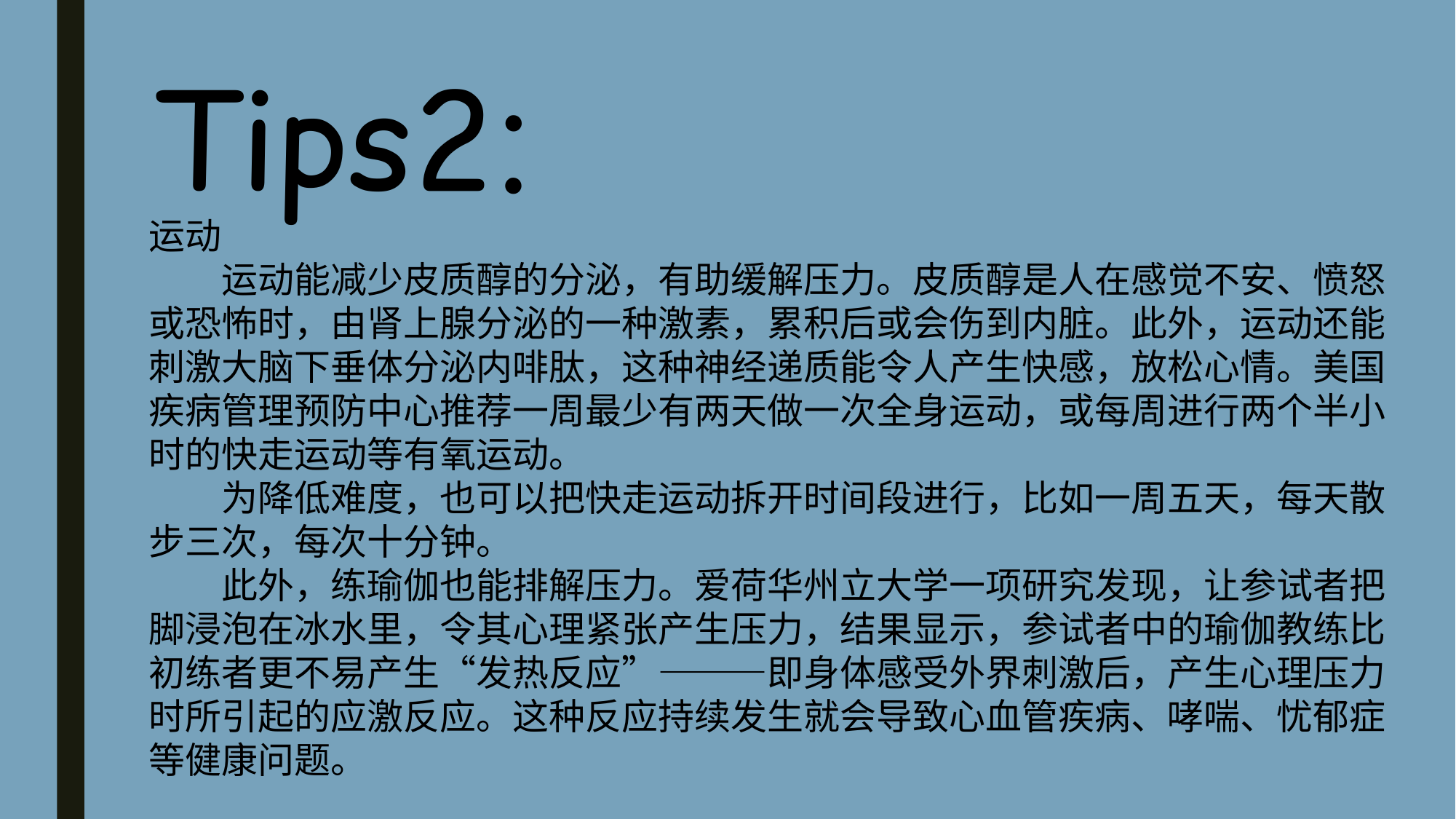

Tips2:
运动
　　运动能减少皮质醇的分泌，有助缓解压力。皮质醇是人在感觉不安、愤怒或恐怖时，由肾上腺分泌的一种激素，累积后或会伤到内脏。此外，运动还能刺激大脑下垂体分泌内啡肽，这种神经递质能令人产生快感，放松心情。美国疾病管理预防中心推荐一周最少有两天做一次全身运动，或每周进行两个半小时的快走运动等有氧运动。
　　为降低难度，也可以把快走运动拆开时间段进行，比如一周五天，每天散步三次，每次十分钟。
　　此外，练瑜伽也能排解压力。爱荷华州立大学一项研究发现，让参试者把脚浸泡在冰水里，令其心理紧张产生压力，结果显示，参试者中的瑜伽教练比初练者更不易产生“发热反应”———即身体感受外界刺激后，产生心理压力时所引起的应激反应。这种反应持续发生就会导致心血管疾病、哮喘、忧郁症等健康问题。